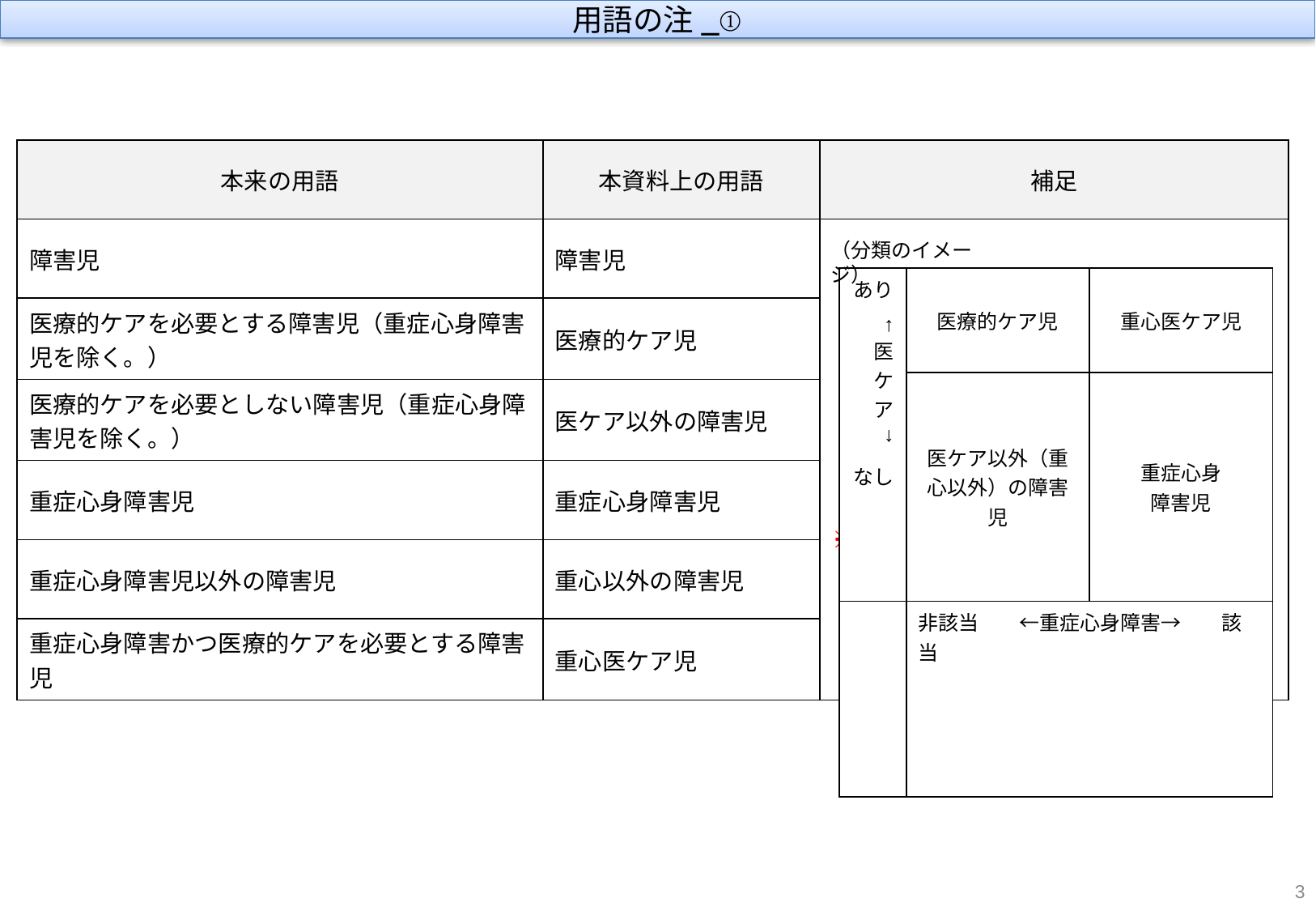

用語の注_①
| 本来の用語 | 本資料上の用語 | 補足 |
| --- | --- | --- |
| 障害児 | 障害児 | ※　特に、本資料では「医療的ケア児」と標記している箇所については、「重心医ケア児」を含まないこととしている点に注意されたい。 |
| 医療的ケアを必要とする障害児（重症心身障害児を除く。） | 医療的ケア児 |  |
| 医療的ケアを必要としない障害児（重症心身障害児を除く。） | 医ケア以外の障害児 |  |
| 重症心身障害児 | 重症心身障害児 |  |
| 重症心身障害児以外の障害児 | 重心以外の障害児 |  |
| 重症心身障害かつ医療的ケアを必要とする障害児 | 重心医ケア児 |  |
（分類のイメージ）
| あり ↑ 医 ケ ア ↓ なし | 医療的ケア児 | 重心医ケア児 |
| --- | --- | --- |
|  | 医ケア以外（重心以外）の障害児 | 重症心身 障害児 |
|  | 非該当　　←重症心身障害→　　該当 |  |
3